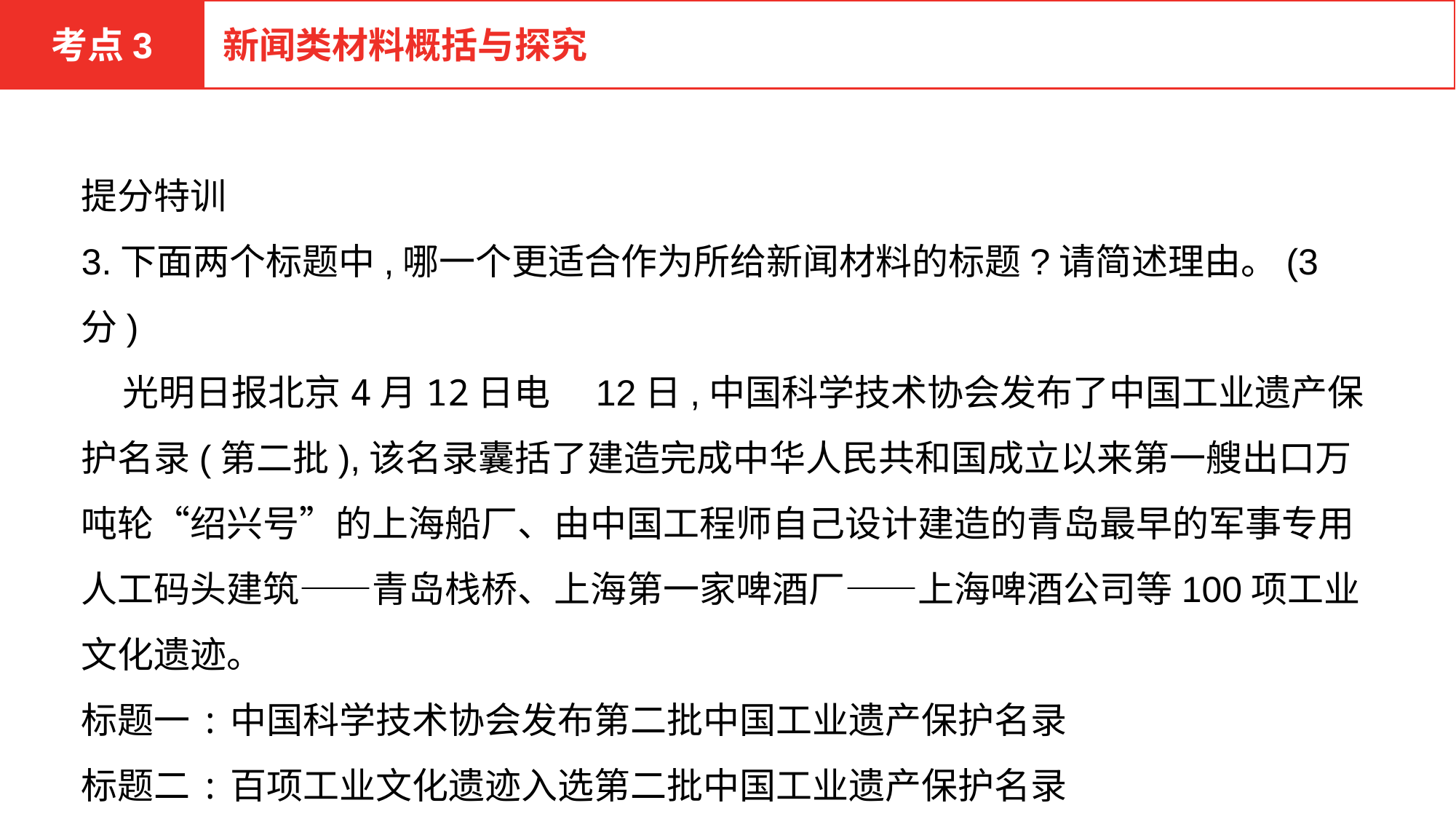

考点3
新闻类材料概括与探究
提分特训
3.下面两个标题中,哪一个更适合作为所给新闻材料的标题?请简述理由。(3分)
    光明日报北京4月12日电　12日,中国科学技术协会发布了中国工业遗产保护名录(第二批),该名录囊括了建造完成中华人民共和国成立以来第一艘出口万吨轮“绍兴号”的上海船厂、由中国工程师自己设计建造的青岛最早的军事专用人工码头建筑——青岛栈桥、上海第一家啤酒厂——上海啤酒公司等100项工业文化遗迹。
标题一:中国科学技术协会发布第二批中国工业遗产保护名录
标题二:百项工业文化遗迹入选第二批中国工业遗产保护名录